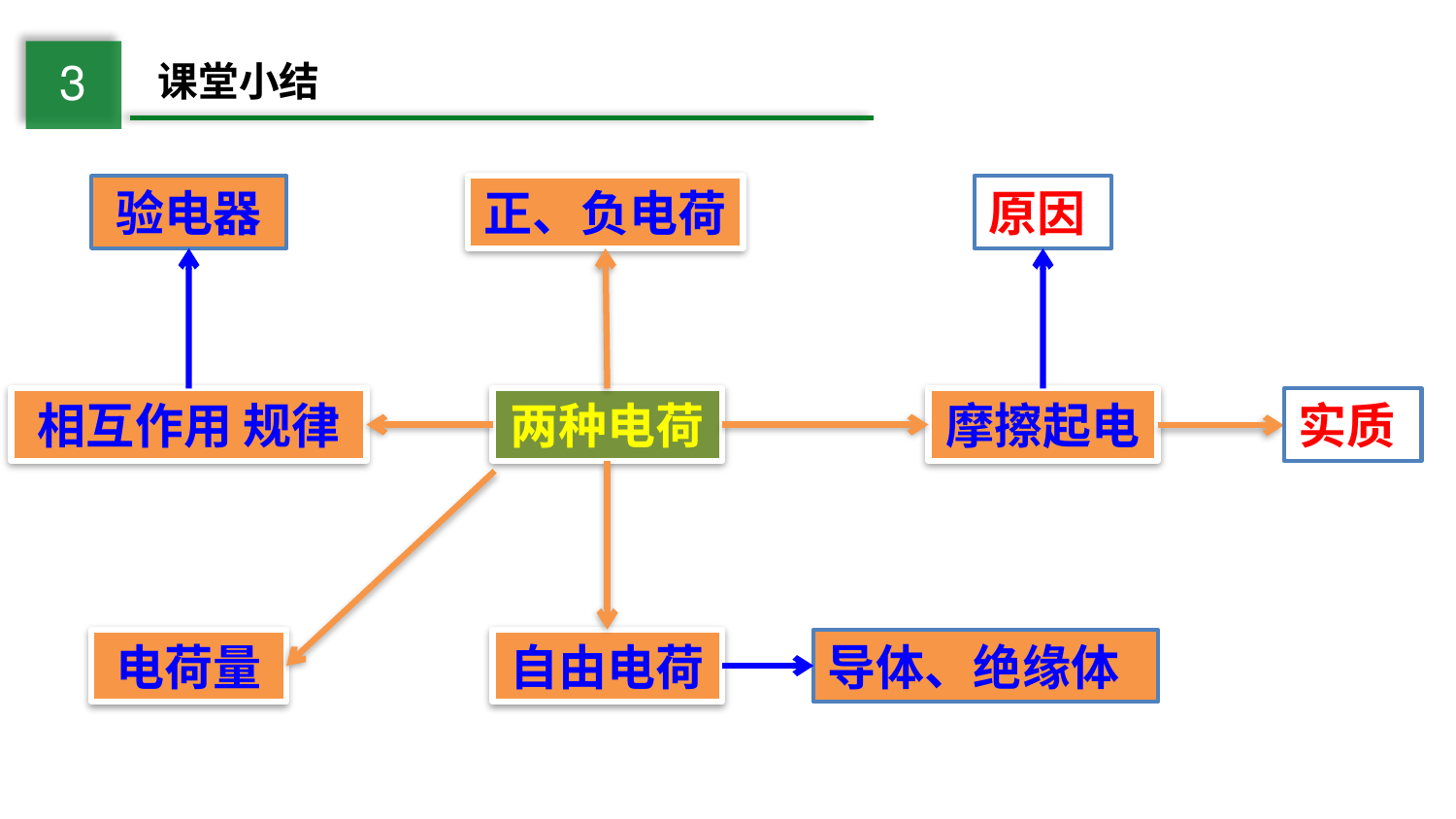

3
课堂小结
验电器
正、负电荷
原因
相互作用 规律
两种电荷
摩擦起电
实质
电荷量
自由电荷
导体、绝缘体